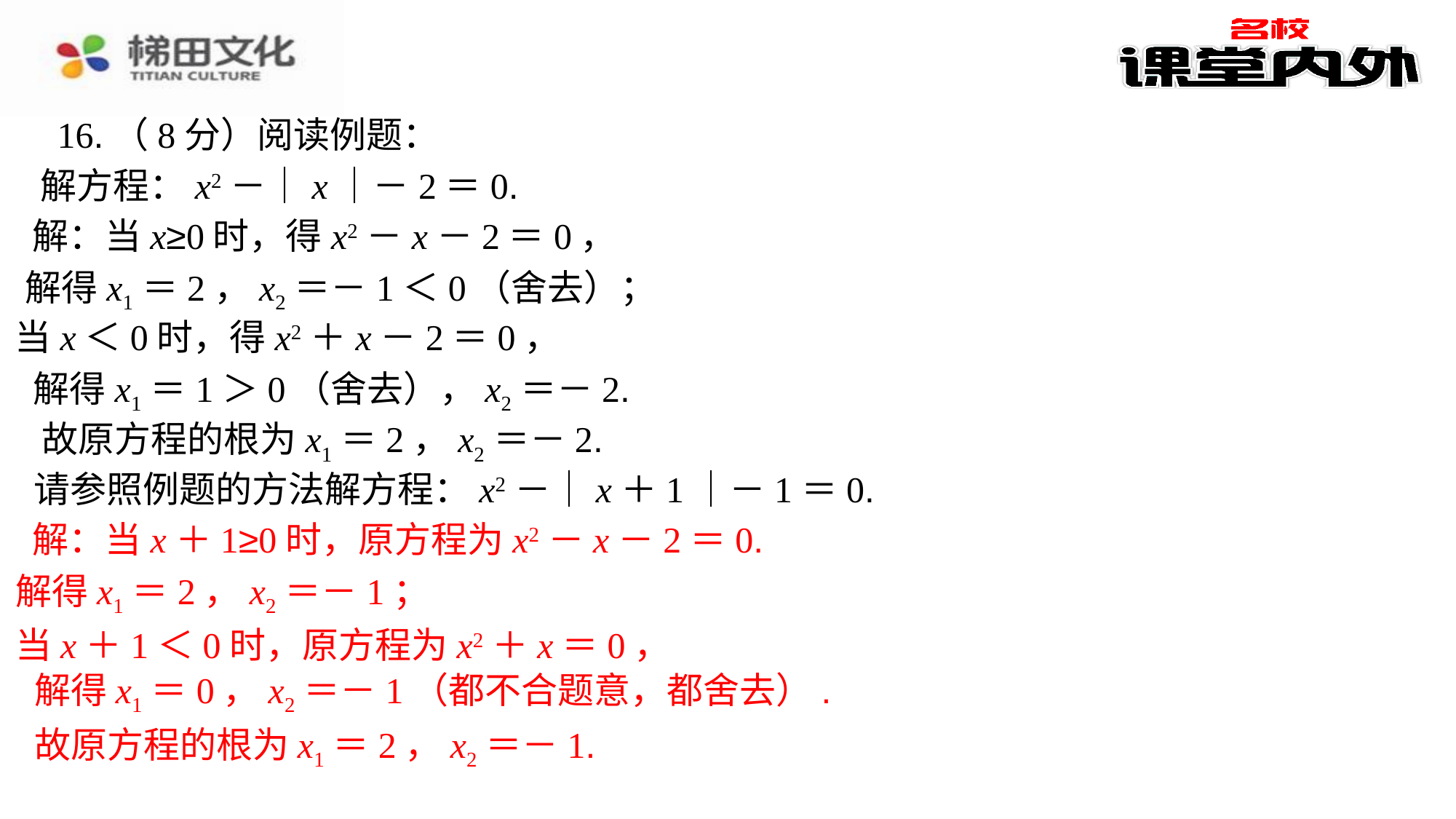

16.（8分）阅读例题：
解方程：x2－｜x｜－2＝0.
解：当x≥0时，得x2－x－2＝0，
解得x1＝2，x2＝－1＜0（舍去）；
当x＜0时，得x2＋x－2＝0，
解得x1＝1＞0（舍去），x2＝－2.
故原方程的根为x1＝2，x2＝－2.
请参照例题的方法解方程：x2－｜x＋1｜－1＝0.
解：当x＋1≥0时，原方程为x2－x－2＝0.
解得x1＝2，x2＝－1；
当x＋1＜0时，原方程为x2＋x＝0，
解得x1＝0，x2＝－1（都不合题意，都舍去）.
故原方程的根为x1＝2，x2＝－1.